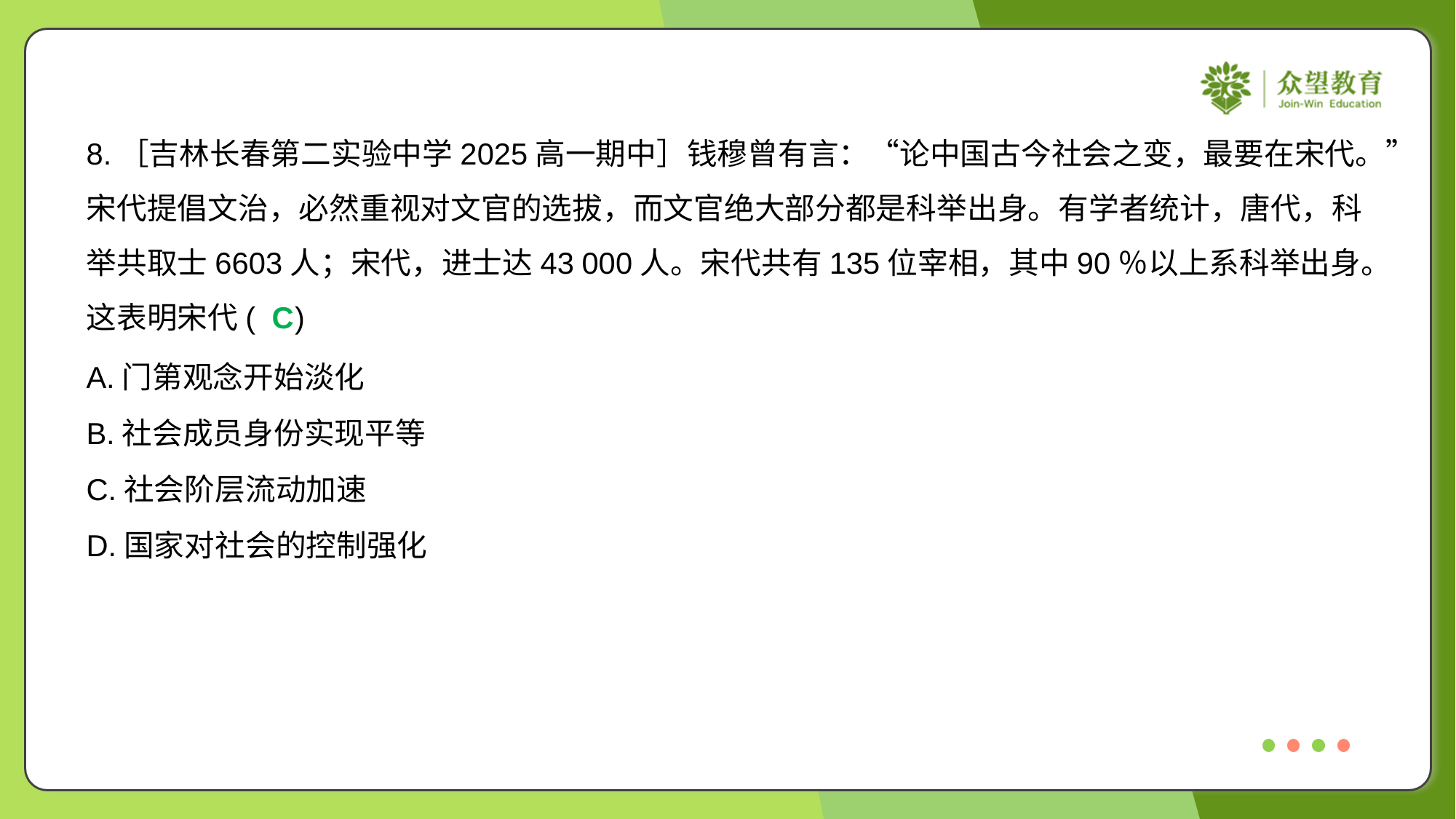

8.［吉林长春第二实验中学2025高一期中］钱穆曾有言：“论中国古今社会之变，最要在宋代。”
宋代提倡文治，必然重视对文官的选拔，而文官绝大部分都是科举出身。有学者统计，唐代，科
举共取士6603人；宋代，进士达43 000人。宋代共有135位宰相，其中90％以上系科举出身。
这表明宋代(     )
C
A.门第观念开始淡化
B.社会成员身份实现平等
C.社会阶层流动加速
D.国家对社会的控制强化